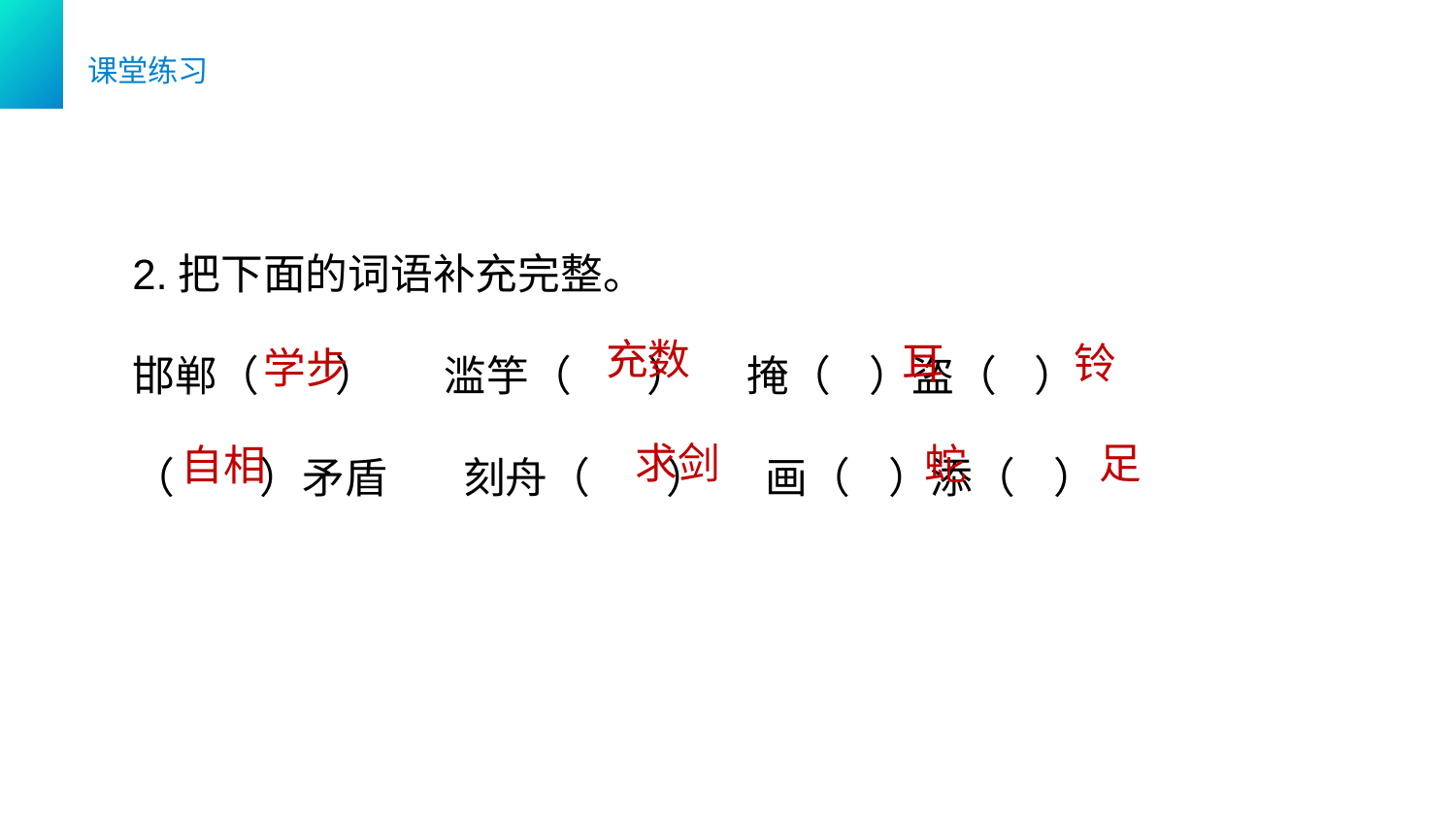

课堂练习
2.把下面的词语补充完整。
邯郸（        ）       滥竽（        ）      掩（    ）盗（    ）
（         ）矛盾        刻舟（        ）      画（    ）添（    ）
充数
耳
铃
学步
足
求剑
蛇
自相